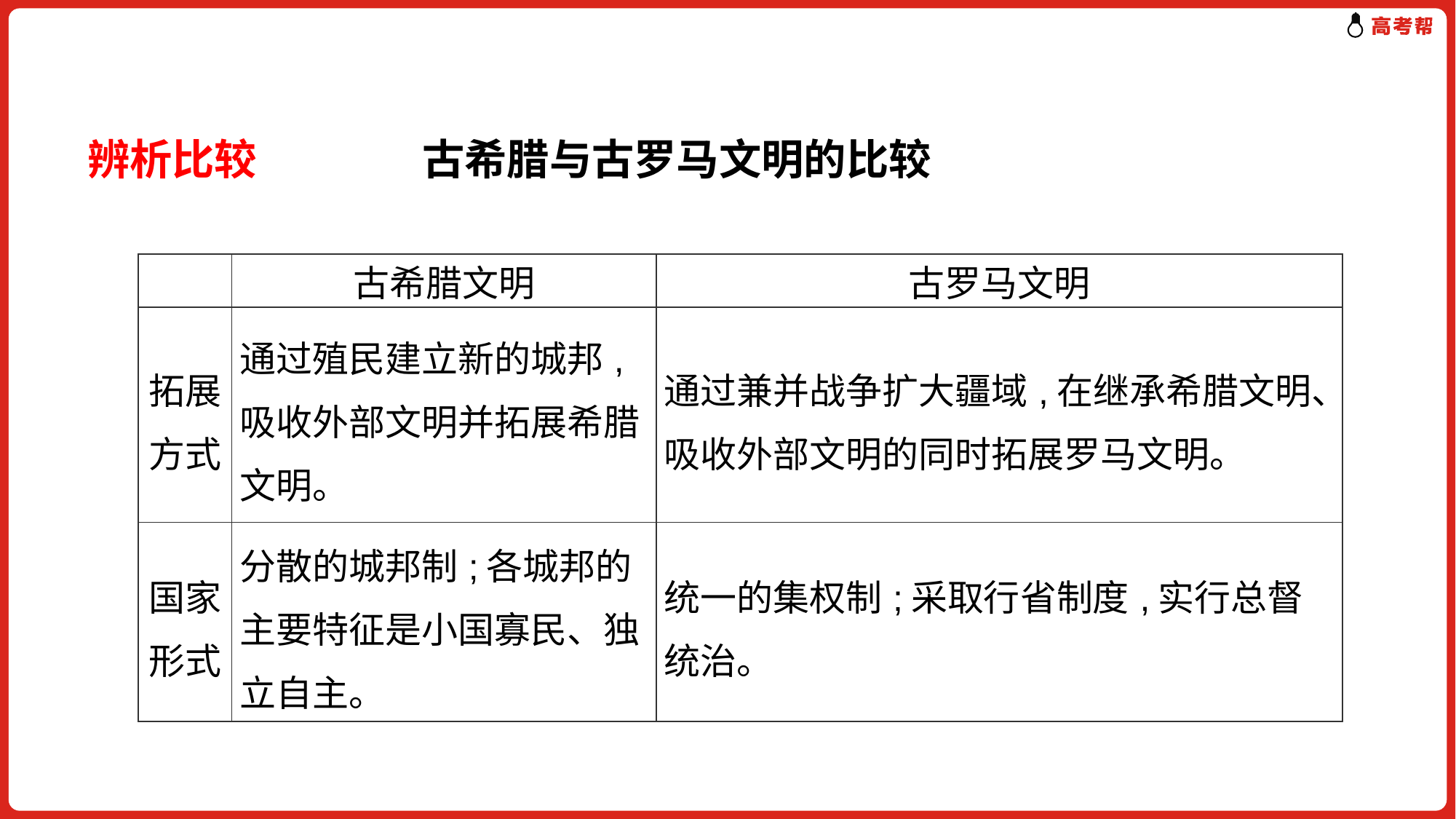

辨析比较　　　    古希腊与古罗马文明的比较
|  | 古希腊文明 | 古罗马文明 |
| --- | --- | --- |
| 拓展方式 | 通过殖民建立新的城邦,吸收外部文明并拓展希腊文明。 | 通过兼并战争扩大疆域,在继承希腊文明、吸收外部文明的同时拓展罗马文明。 |
| 国家形式 | 分散的城邦制;各城邦的主要特征是小国寡民、独立自主。 | 统一的集权制;采取行省制度,实行总督统治。 |